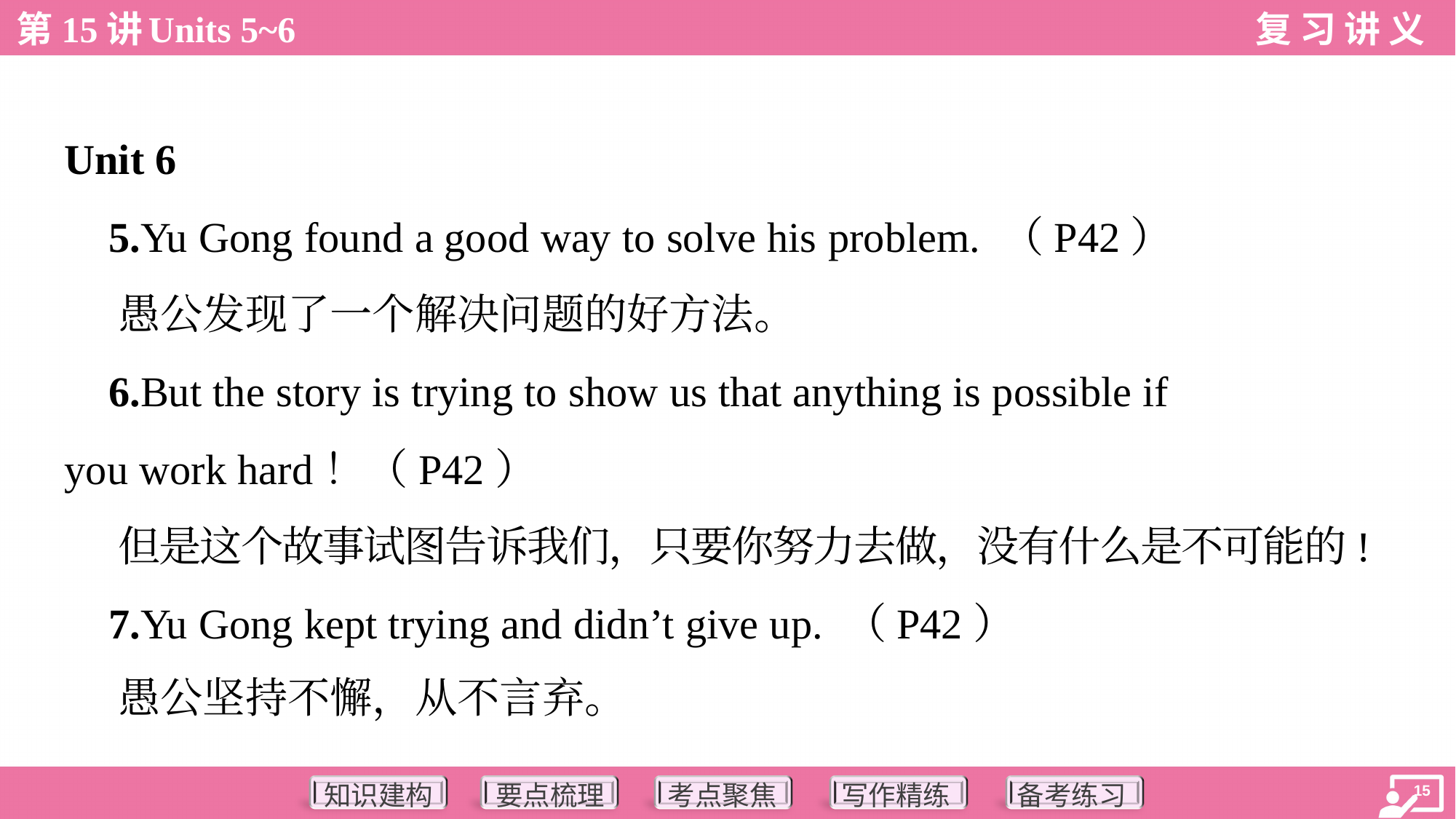

Unit 6
    5.Yu Gong found a good way to solve his problem. （P42）
    愚公发现了一个解决问题的好方法。
    6.But the story is trying to show us that anything is possible if
you work hard！（P42）
    但是这个故事试图告诉我们，只要你努力去做，没有什么是不可能的!
    7.Yu Gong kept trying and didn’t give up. （P42）
    愚公坚持不懈，从不言弃。